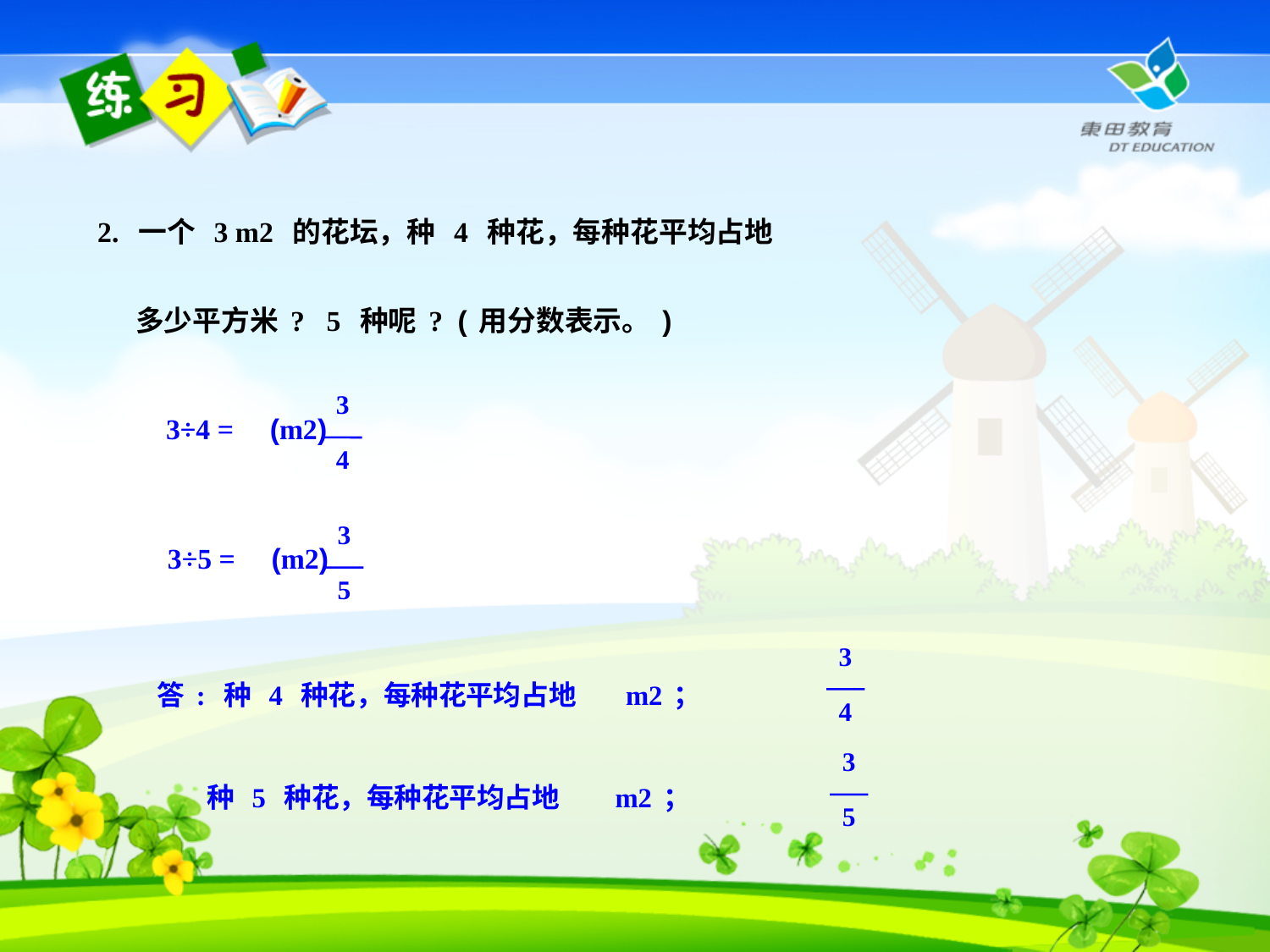

2. 一个 3 m2 的花坛，种 4 种花，每种花平均占地
    多少平方米?   5 种呢?  (用分数表示。)
3
4

3÷4 =     (m2)
3
5

3÷5 =     (m2)
答: 种 4 种花，每种花平均占地      m2；
      种 5 种花，每种花平均占地       m2；
3
4

3
5